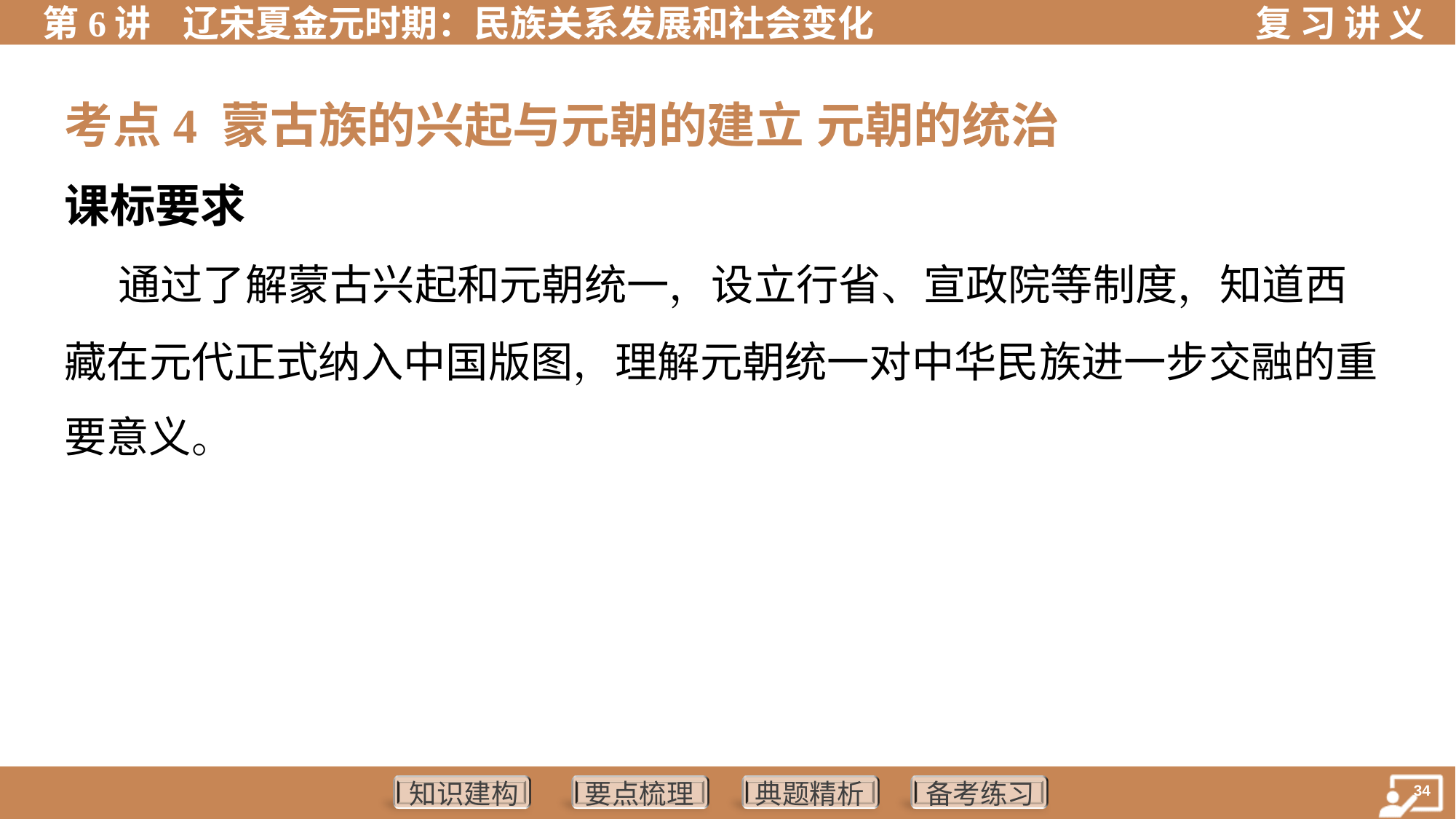

考点4 蒙古族的兴起与元朝的建立 元朝的统治
课标要求
    通过了解蒙古兴起和元朝统一，设立行省、宣政院等制度，知道西
藏在元代正式纳入中国版图，理解元朝统一对中华民族进一步交融的重
要意义。